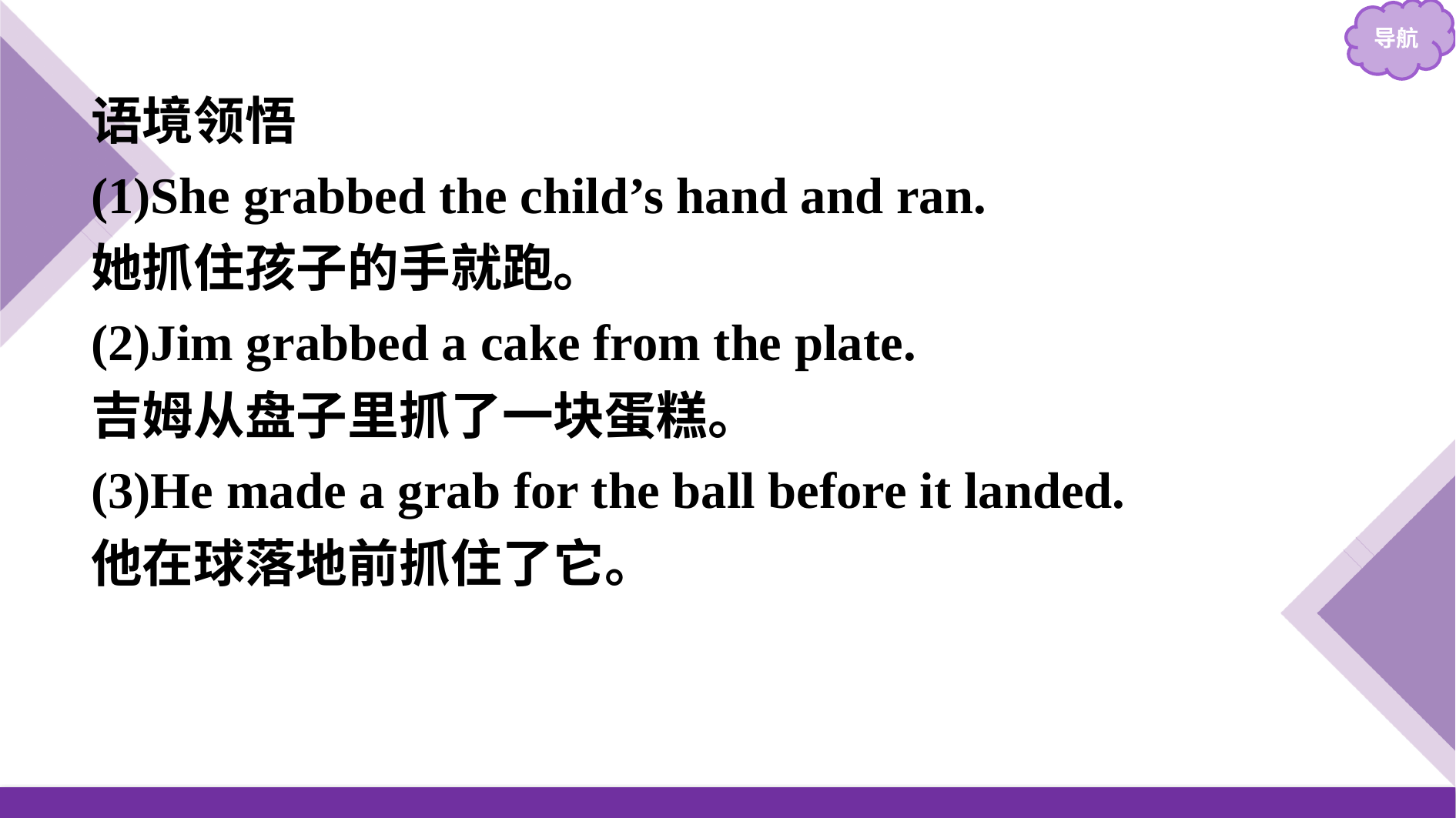

语境领悟
(1)She grabbed the child’s hand and ran.
她抓住孩子的手就跑。
(2)Jim grabbed a cake from the plate.
吉姆从盘子里抓了一块蛋糕。
(3)He made a grab for the ball before it landed.
他在球落地前抓住了它。